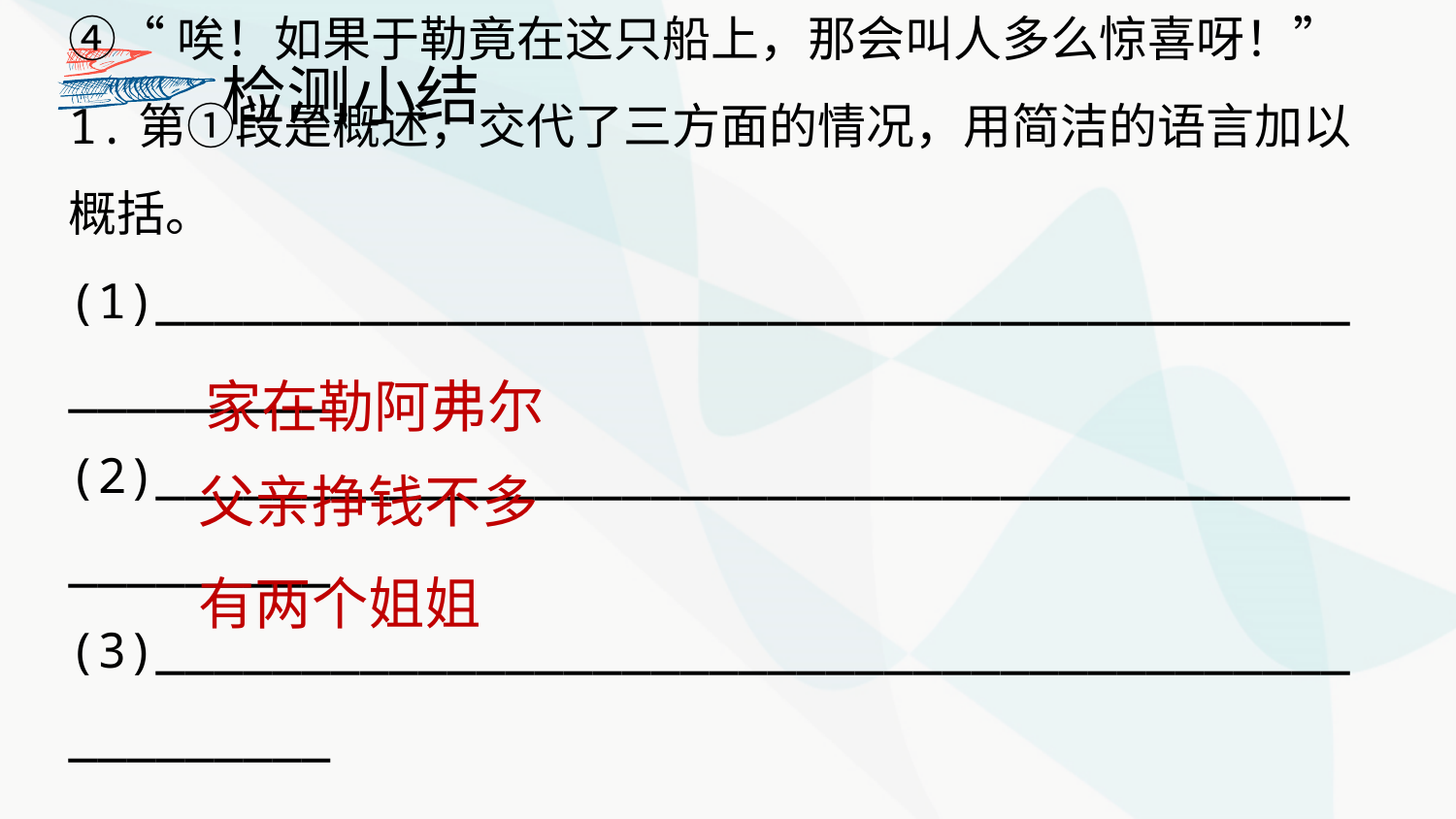

检测小结

④“唉！如果于勒竟在这只船上，那会叫人多么惊喜呀！”
1.第①段是概述，交代了三方面的情况，用简洁的语言加以概括。
(1)__________________________________________________
(2)__________________________________________________
(3)__________________________________________________
家在勒阿弗尔
父亲挣钱不多
有两个姐姐